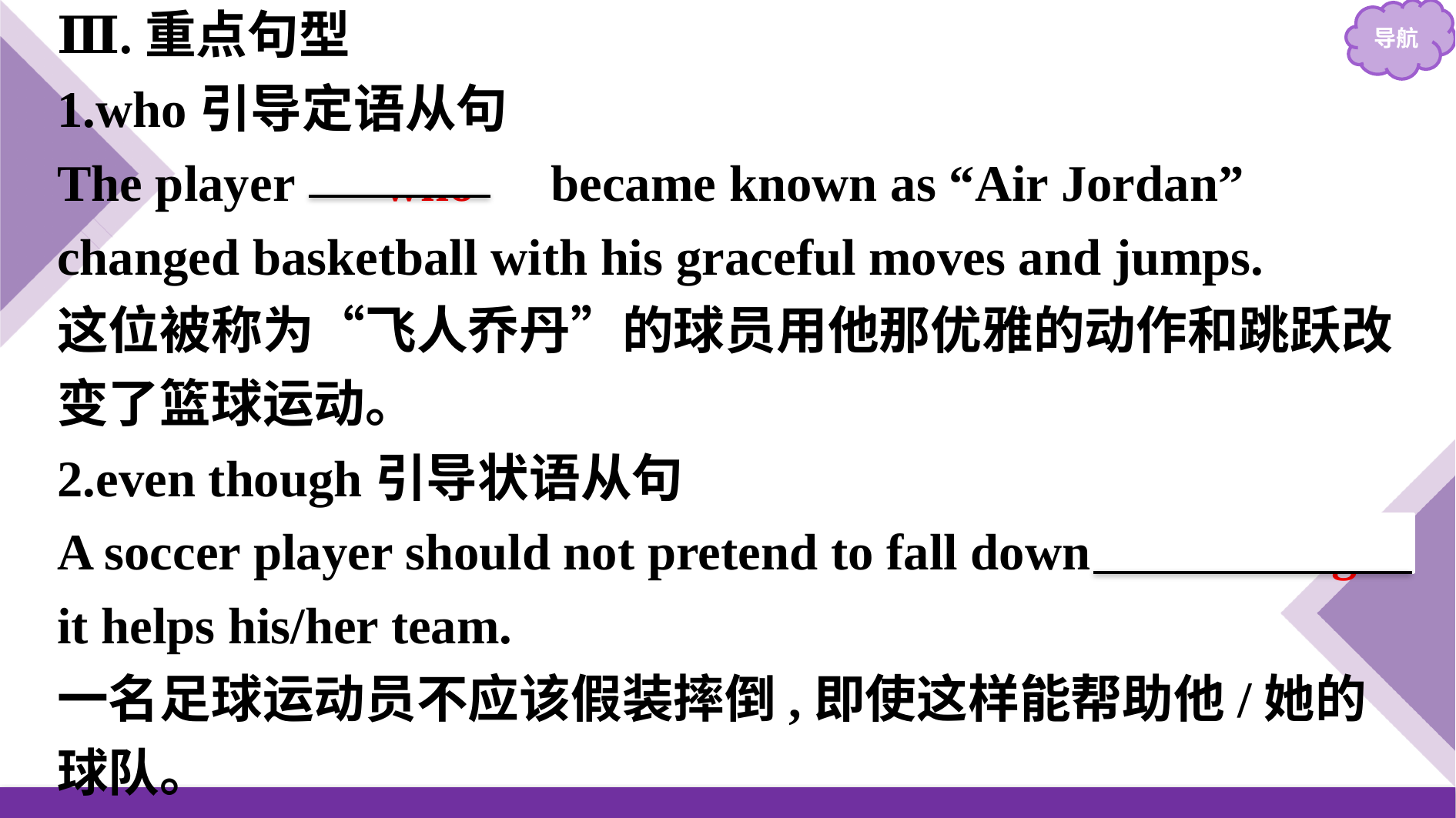

Ⅲ.重点句型
1.who引导定语从句
The player 　who　became known as “Air Jordan” changed basketball with his graceful moves and jumps.
这位被称为“飞人乔丹”的球员用他那优雅的动作和跳跃改变了篮球运动。
2.even though引导状语从句
A soccer player should not pretend to fall down  even though  it helps his/her team.
一名足球运动员不应该假装摔倒,即使这样能帮助他/她的球队。